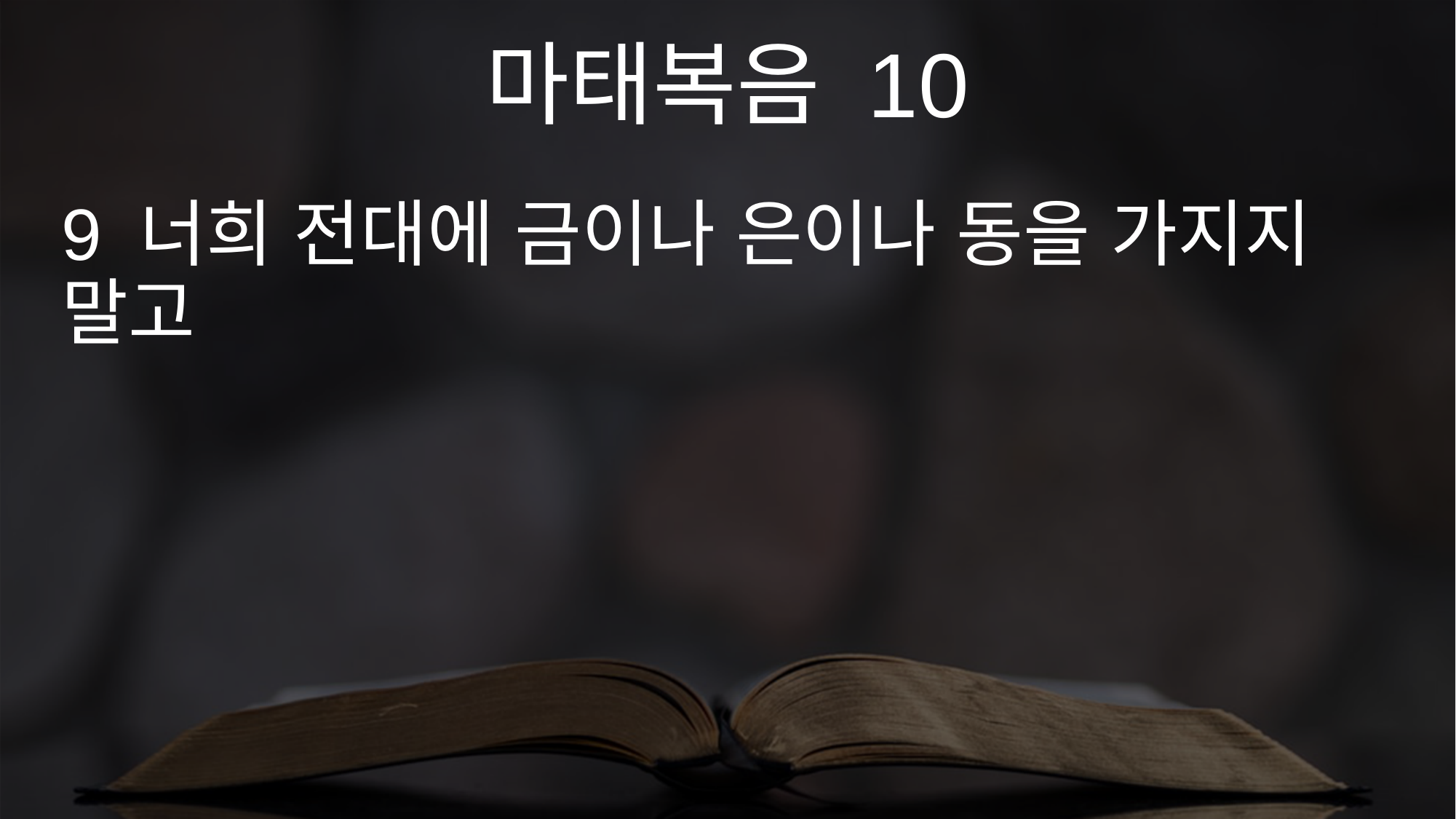

마태복음 10
9 너희 전대에 금이나 은이나 동을 가지지 말고